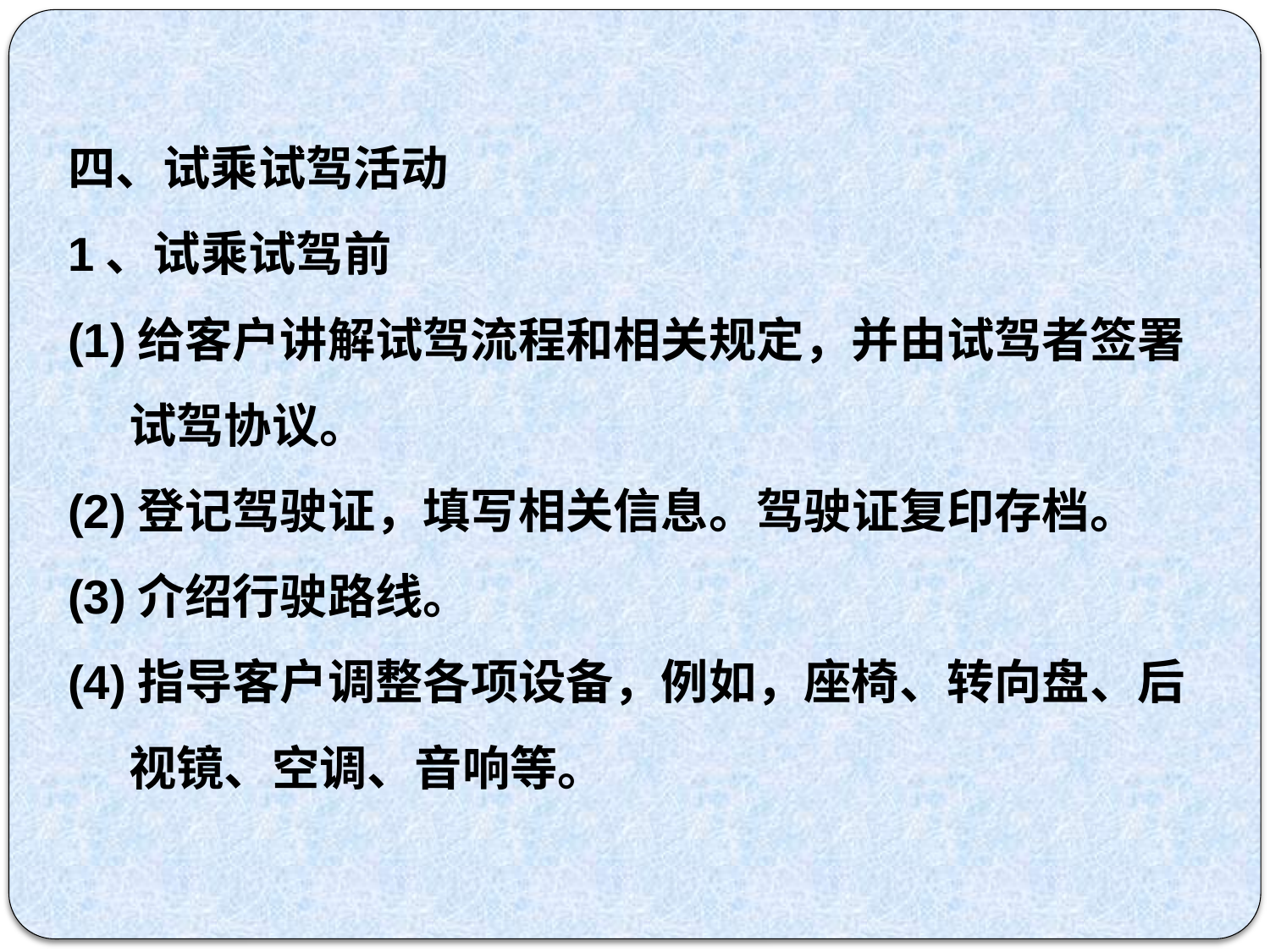

四、试乘试驾活动
1、试乘试驾前
(1)给客户讲解试驾流程和相关规定，并由试驾者签署试驾协议。
(2)登记驾驶证，填写相关信息。驾驶证复印存档。
(3)介绍行驶路线。
(4)指导客户调整各项设备，例如，座椅、转向盘、后视镜、空调、音响等。